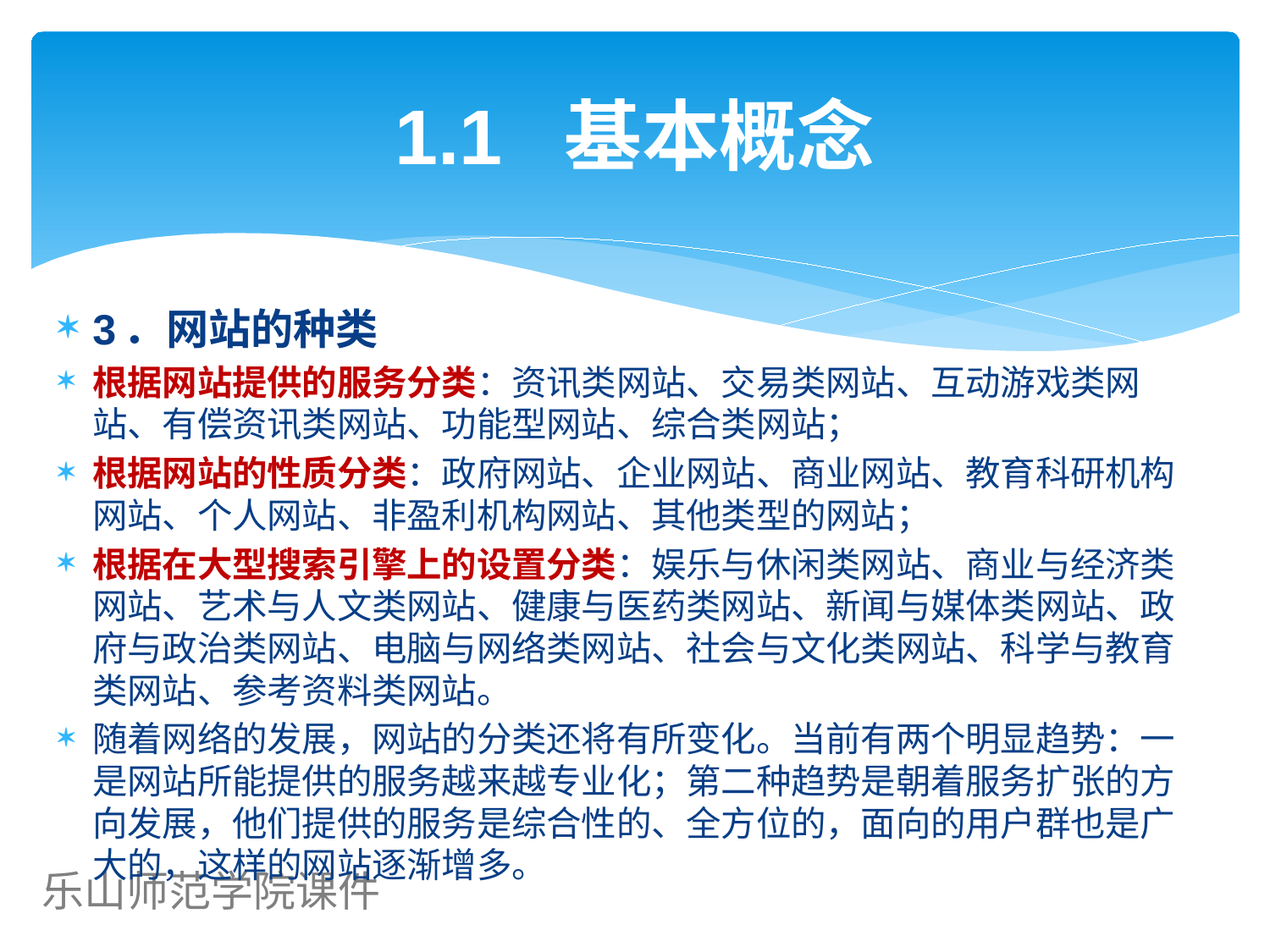

# 1.1  基本概念
3．网站的种类
根据网站提供的服务分类：资讯类网站、交易类网站、互动游戏类网站、有偿资讯类网站、功能型网站、综合类网站；
根据网站的性质分类：政府网站、企业网站、商业网站、教育科研机构网站、个人网站、非盈利机构网站、其他类型的网站；
根据在大型搜索引擎上的设置分类：娱乐与休闲类网站、商业与经济类网站、艺术与人文类网站、健康与医药类网站、新闻与媒体类网站、政府与政治类网站、电脑与网络类网站、社会与文化类网站、科学与教育类网站、参考资料类网站。
随着网络的发展，网站的分类还将有所变化。当前有两个明显趋势：一是网站所能提供的服务越来越专业化；第二种趋势是朝着服务扩张的方向发展，他们提供的服务是综合性的、全方位的，面向的用户群也是广大的，这样的网站逐渐增多。